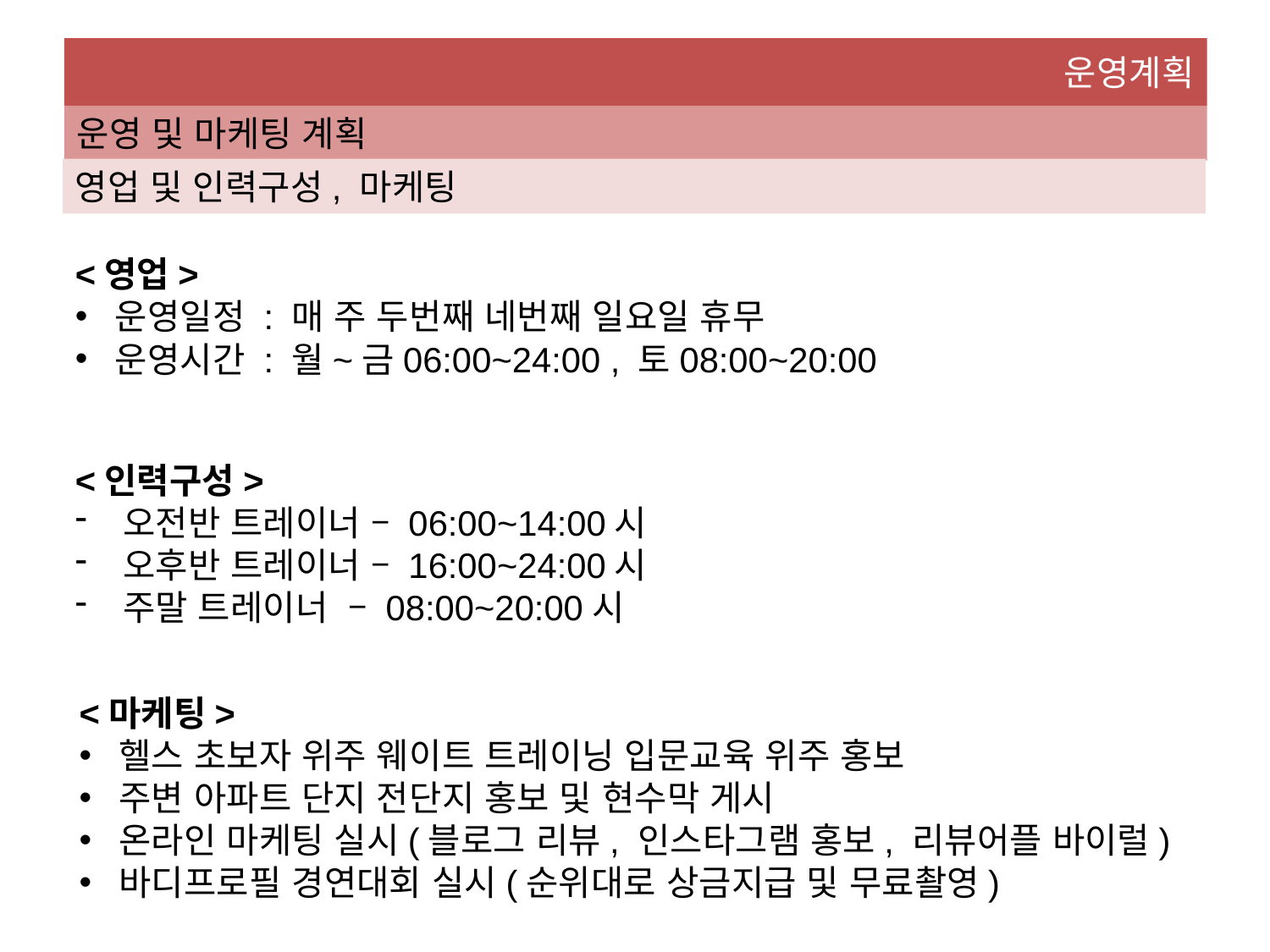

운영계획
운영 및 마케팅 계획
영업 및 인력구성, 마케팅
<영업>
운영일정 : 매 주 두번째 네번째 일요일 휴무
운영시간 : 월~금06:00~24:00 , 토08:00~20:00
<인력구성>
오전반 트레이너 – 06:00~14:00시
오후반 트레이너 – 16:00~24:00시
주말 트레이너  – 08:00~20:00시
<마케팅>
헬스 초보자 위주 웨이트 트레이닝 입문교육 위주 홍보
주변 아파트 단지 전단지 홍보 및 현수막 게시
온라인 마케팅 실시(블로그 리뷰, 인스타그램 홍보, 리뷰어플 바이럴)
바디프로필 경연대회 실시(순위대로 상금지급 및 무료촬영)